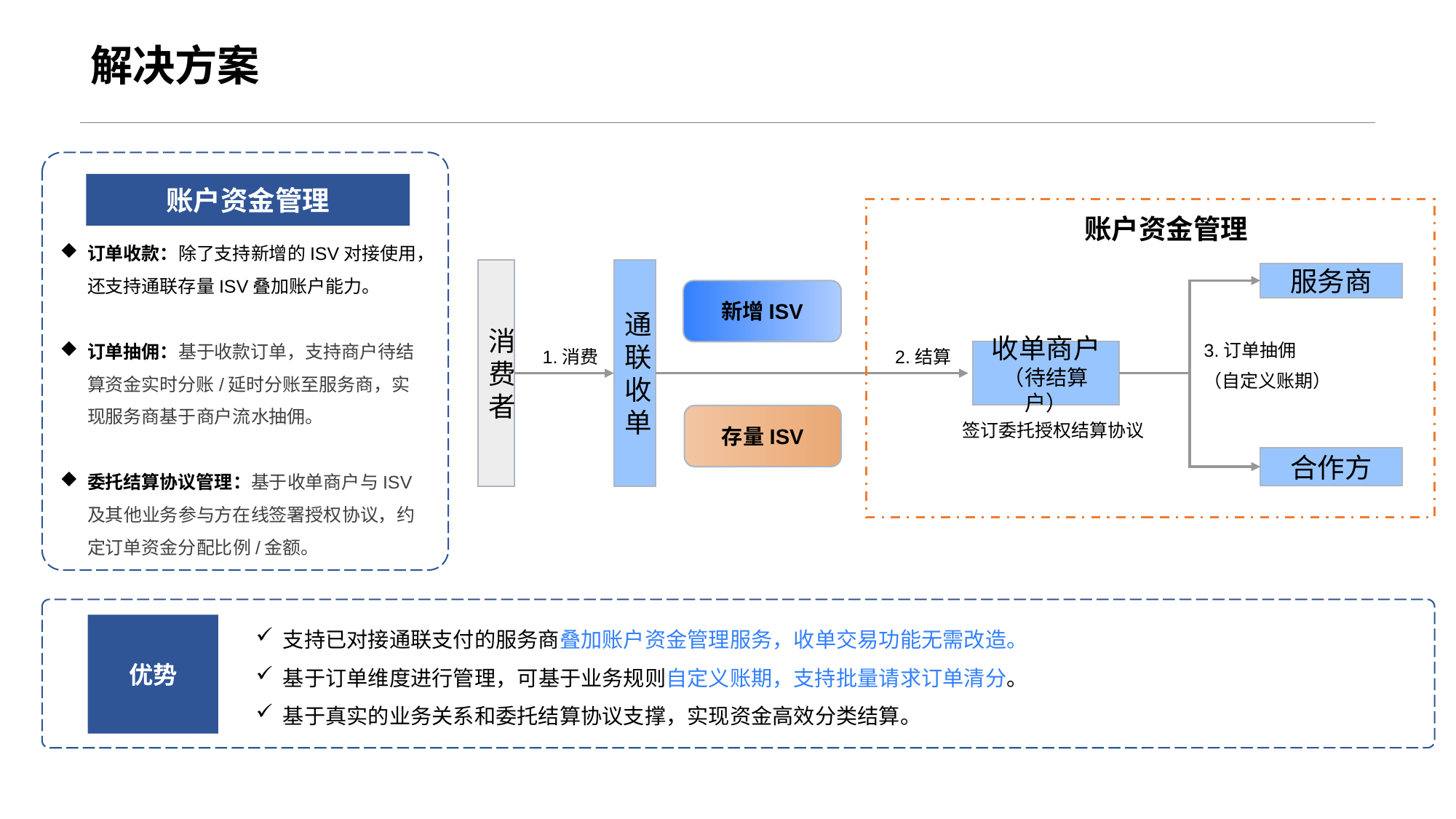

解决方案

账户资金管理

账户资金管理
订单收款：除了支持新增的ISV对接使用，还支持通联存量ISV叠加账户能力。

订单抽佣：基于收款订单，支持商户待结算资金实时分账/延时分账至服务商，实现服务商基于商户流水抽佣。

委托结算协议管理：基于收单商户与ISV及其他业务参与方在线签署授权协议，约定订单资金分配比例/金额。
消费者
通联收单
服务商
新增ISV
3.订单抽佣
（自定义账期）
1.消费
2.结算
收单商户
（待结算户）
签订委托授权结算协议
存量ISV
合作方

支持已对接通联支付的服务商叠加账户资金管理服务，收单交易功能无需改造。
基于订单维度进行管理，可基于业务规则自定义账期，支持批量请求订单清分。
基于真实的业务关系和委托结算协议支撑，实现资金高效分类结算。
优势